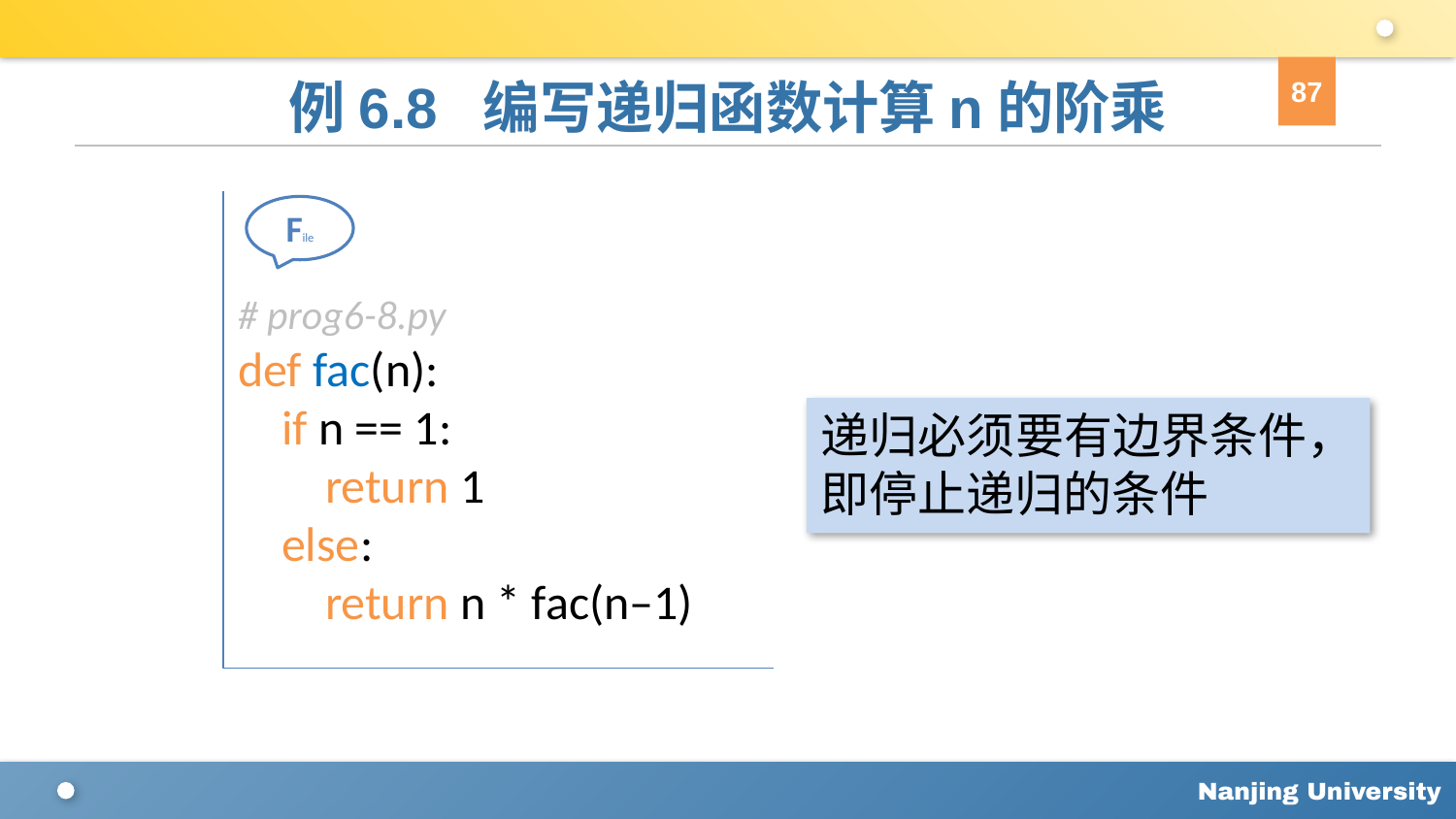

87
# 例6.8  编写递归函数计算n的阶乘

# prog6-8.py
def fac(n):
    if n == 1:
        return 1
    else:
        return n * fac(n–1)
File
递归必须要有边界条件，即停止递归的条件